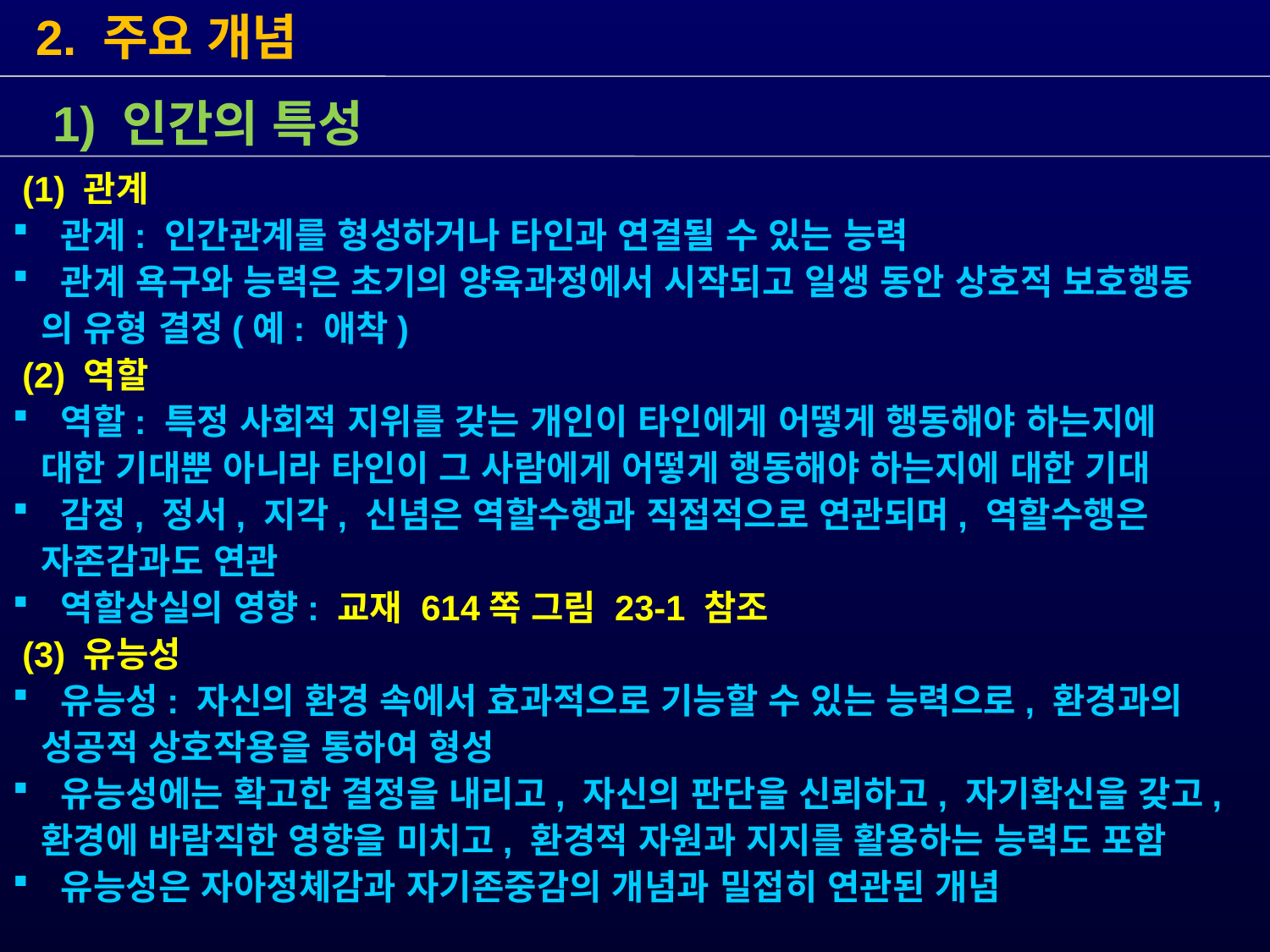

2. 주요 개념

  1) 인간의 특성

 (1) 관계
 관계: 인간관계를 형성하거나 타인과 연결될 수 있는 능력
 관계 욕구와 능력은 초기의 양육과정에서 시작되고 일생 동안 상호적 보호행동
  의 유형 결정(예: 애착)
 (2) 역할
 역할: 특정 사회적 지위를 갖는 개인이 타인에게 어떻게 행동해야 하는지에
  대한 기대뿐 아니라 타인이 그 사람에게 어떻게 행동해야 하는지에 대한 기대
 감정, 정서, 지각, 신념은 역할수행과 직접적으로 연관되며, 역할수행은
  자존감과도 연관
 역할상실의 영향: 교재 614쪽 그림 23-1 참조
 (3) 유능성
 유능성: 자신의 환경 속에서 효과적으로 기능할 수 있는 능력으로, 환경과의
  성공적 상호작용을 통하여 형성
 유능성에는 확고한 결정을 내리고, 자신의 판단을 신뢰하고, 자기확신을 갖고,
  환경에 바람직한 영향을 미치고, 환경적 자원과 지지를 활용하는 능력도 포함
 유능성은 자아정체감과 자기존중감의 개념과 밀접히 연관된 개념